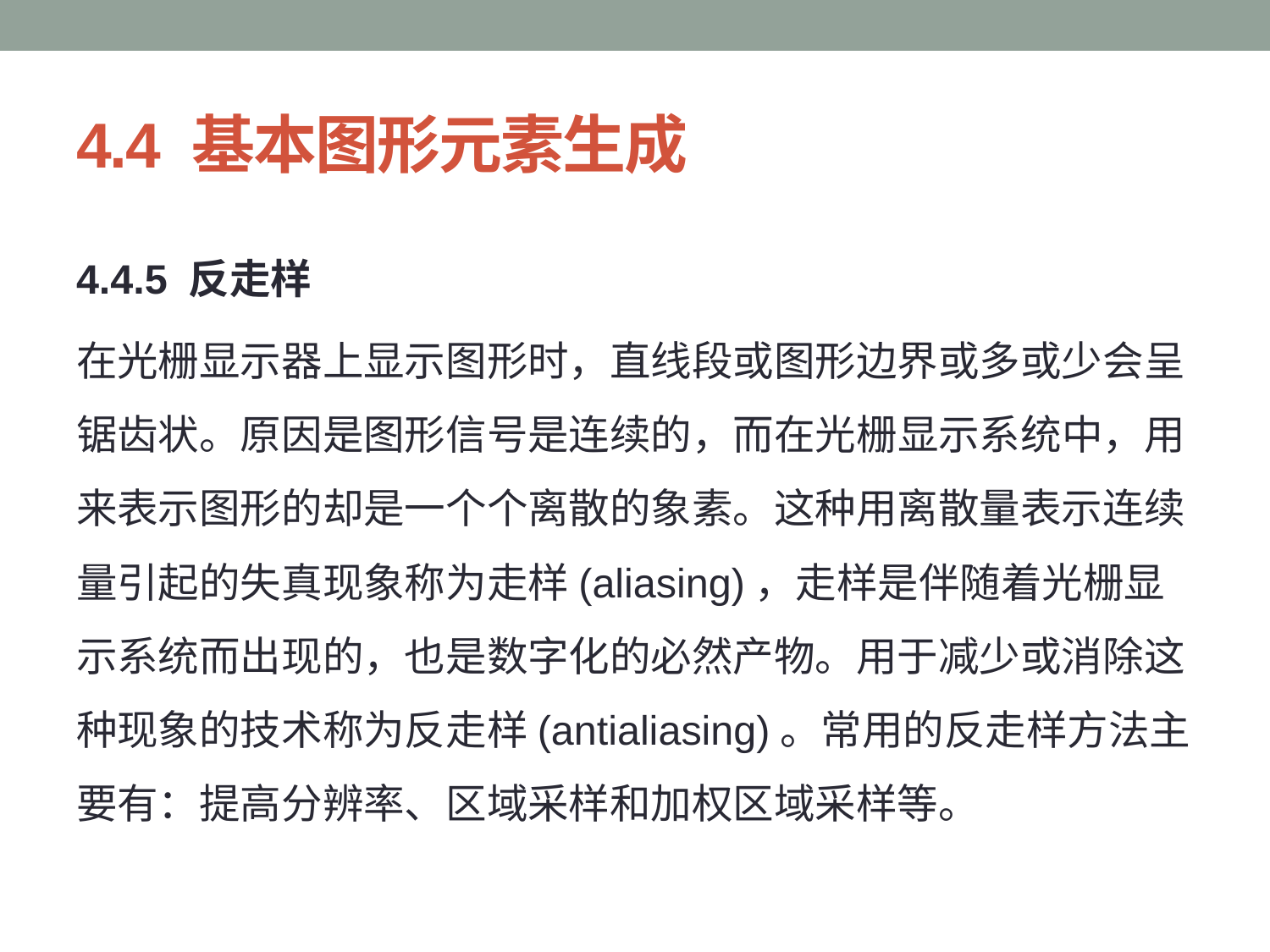

# 4.4 基本图形元素生成
4.4.5 反走样
在光栅显示器上显示图形时，直线段或图形边界或多或少会呈锯齿状。原因是图形信号是连续的，而在光栅显示系统中，用来表示图形的却是一个个离散的象素。这种用离散量表示连续量引起的失真现象称为走样(aliasing)，走样是伴随着光栅显示系统而出现的，也是数字化的必然产物。用于减少或消除这种现象的技术称为反走样(antialiasing)。常用的反走样方法主要有：提高分辨率、区域采样和加权区域采样等。